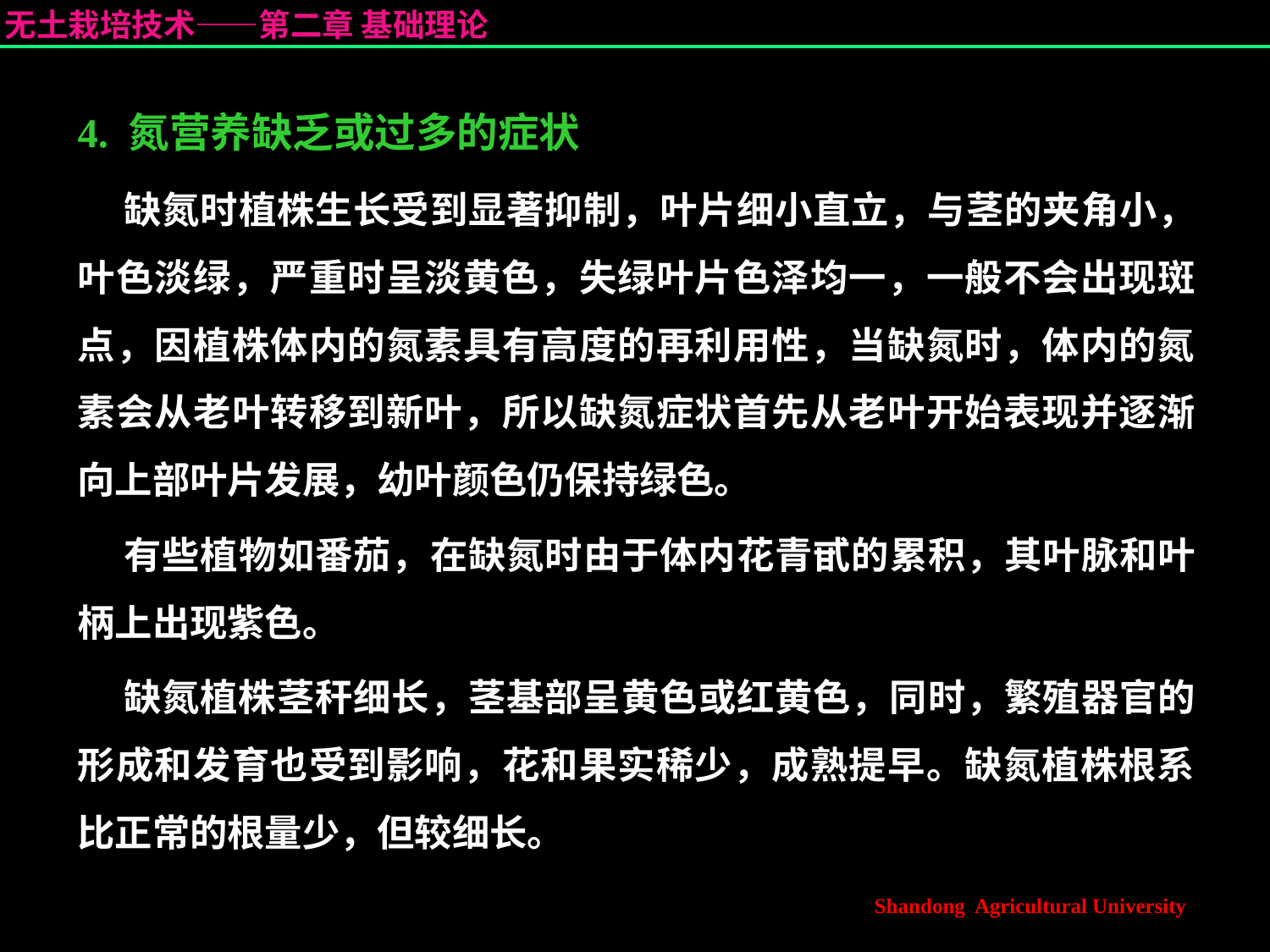

4. 氮营养缺乏或过多的症状
缺氮时植株生长受到显著抑制，叶片细小直立，与茎的夹角小，叶色淡绿，严重时呈淡黄色，失绿叶片色泽均一，一般不会出现斑点，因植株体内的氮素具有高度的再利用性，当缺氮时，体内的氮素会从老叶转移到新叶，所以缺氮症状首先从老叶开始表现并逐渐向上部叶片发展，幼叶颜色仍保持绿色。
有些植物如番茄，在缺氮时由于体内花青甙的累积，其叶脉和叶柄上出现紫色。
缺氮植株茎秆细长，茎基部呈黄色或红黄色，同时，繁殖器官的形成和发育也受到影响，花和果实稀少，成熟提早。缺氮植株根系比正常的根量少，但较细长。